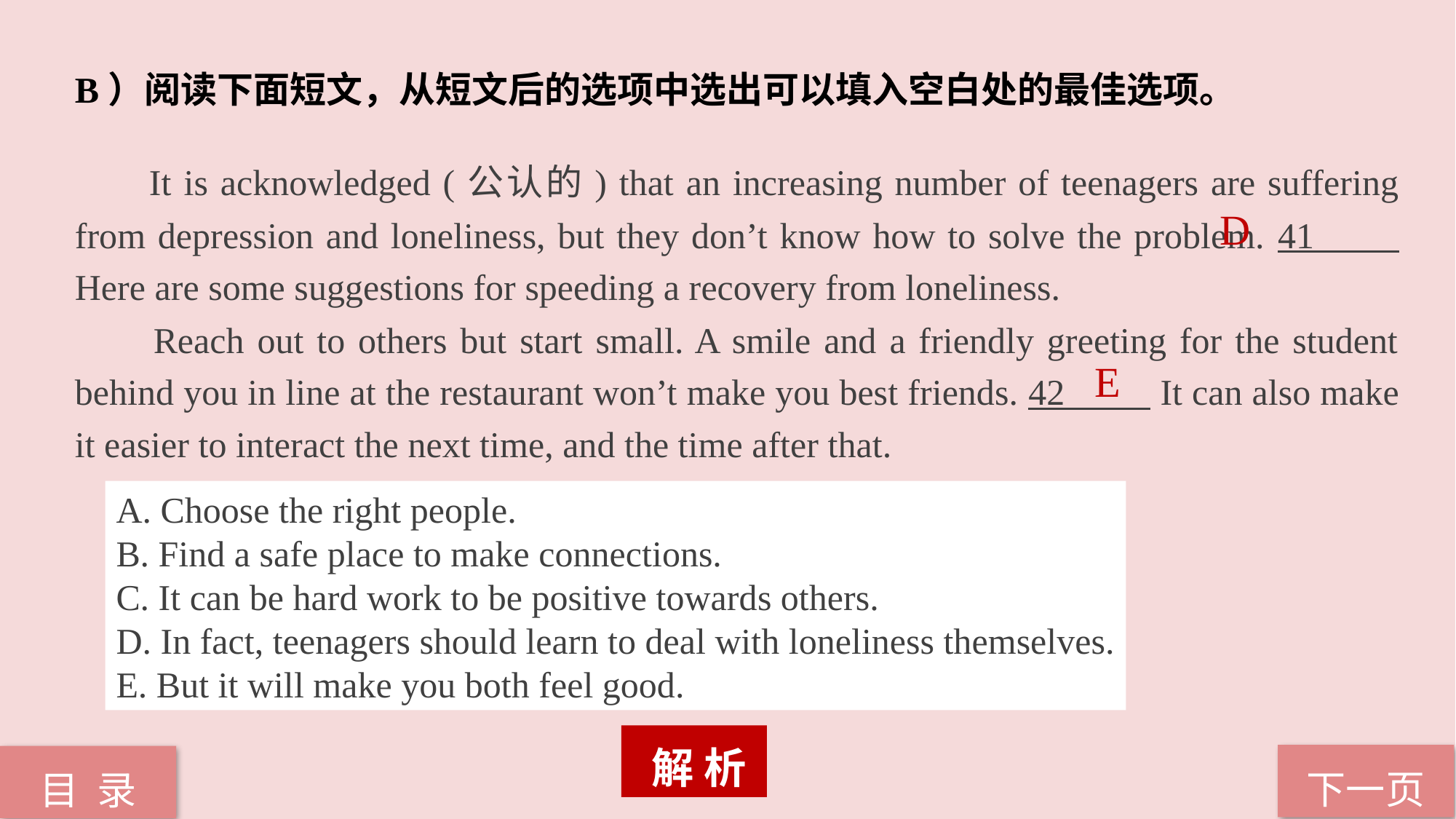

B）阅读下面短文，从短文后的选项中选出可以填入空白处的最佳选项。
      It is acknowledged (公认的) that an increasing number of teenagers are suffering from depression and loneliness, but they don’t know how to solve the problem. 41        Here are some suggestions for speeding a recovery from loneliness.
      Reach out to others but start small. A smile and a friendly greeting for the student behind you in line at the restaurant won’t make you best friends. 42          It can also make it easier to interact the next time, and the time after that.
D
E
A. Choose the right people.
B. Find a safe place to make connections.
C. It can be hard work to be positive towards others.
D. In fact, teenagers should learn to deal with loneliness themselves.
E. But it will make you both feel good.
 解 析